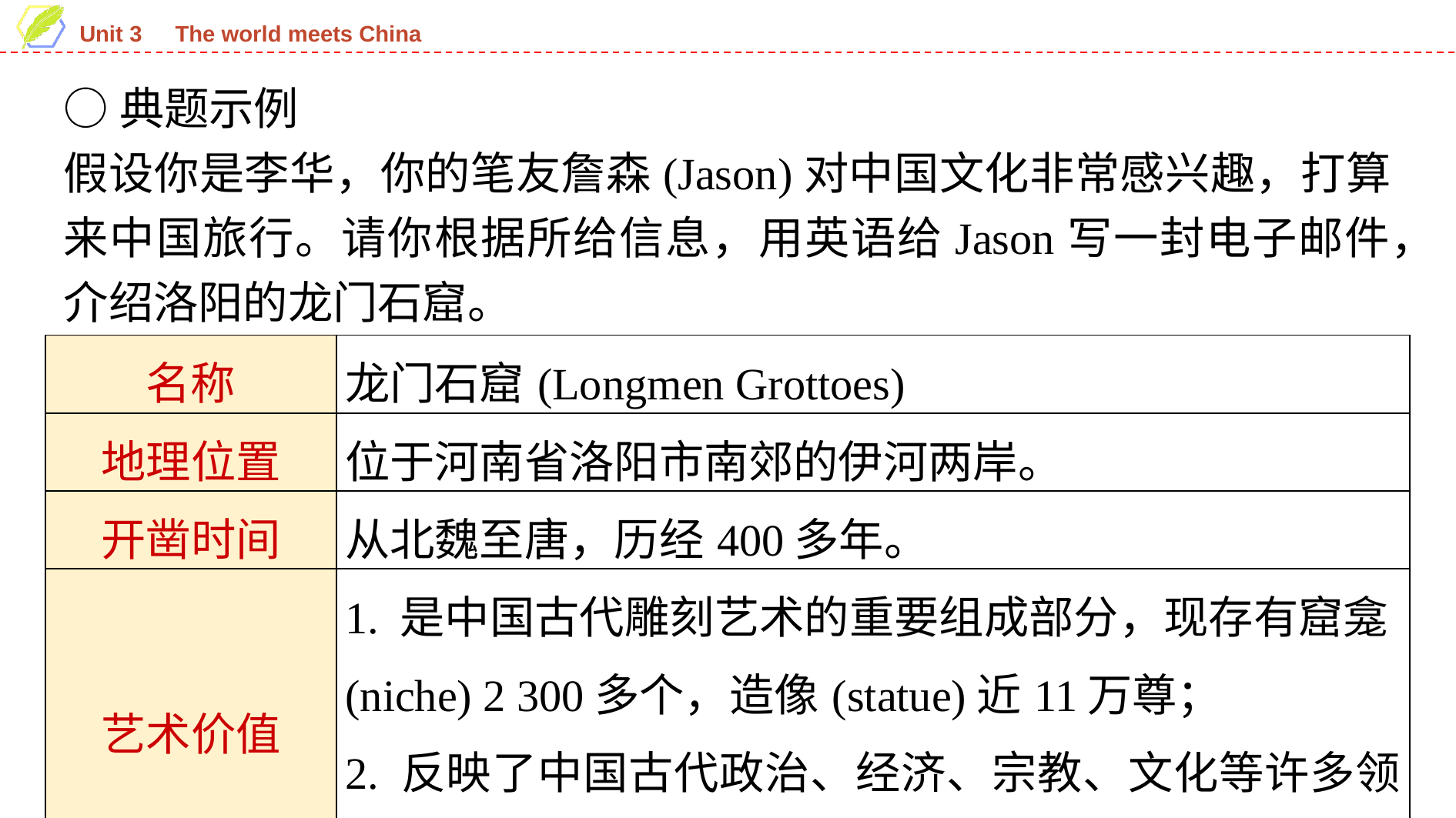

○典题示例
假设你是李华，你的笔友詹森(Jason)对中国文化非常感兴趣，打算来中国旅行。请你根据所给信息，用英语给Jason写一封电子邮件，介绍洛阳的龙门石窟。
| 名称 | 龙门石窟(Longmen Grottoes) |
| --- | --- |
| 地理位置 | 位于河南省洛阳市南郊的伊河两岸。 |
| 开凿时间 | 从北魏至唐，历经400多年。 |
| 艺术价值 | 1. 是中国古代雕刻艺术的重要组成部分，现存有窟龛(niche) 2 300多个，造像(statue)近11万尊； 2. 反映了中国古代政治、经济、宗教、文化等许多领域的巨大变化。 |